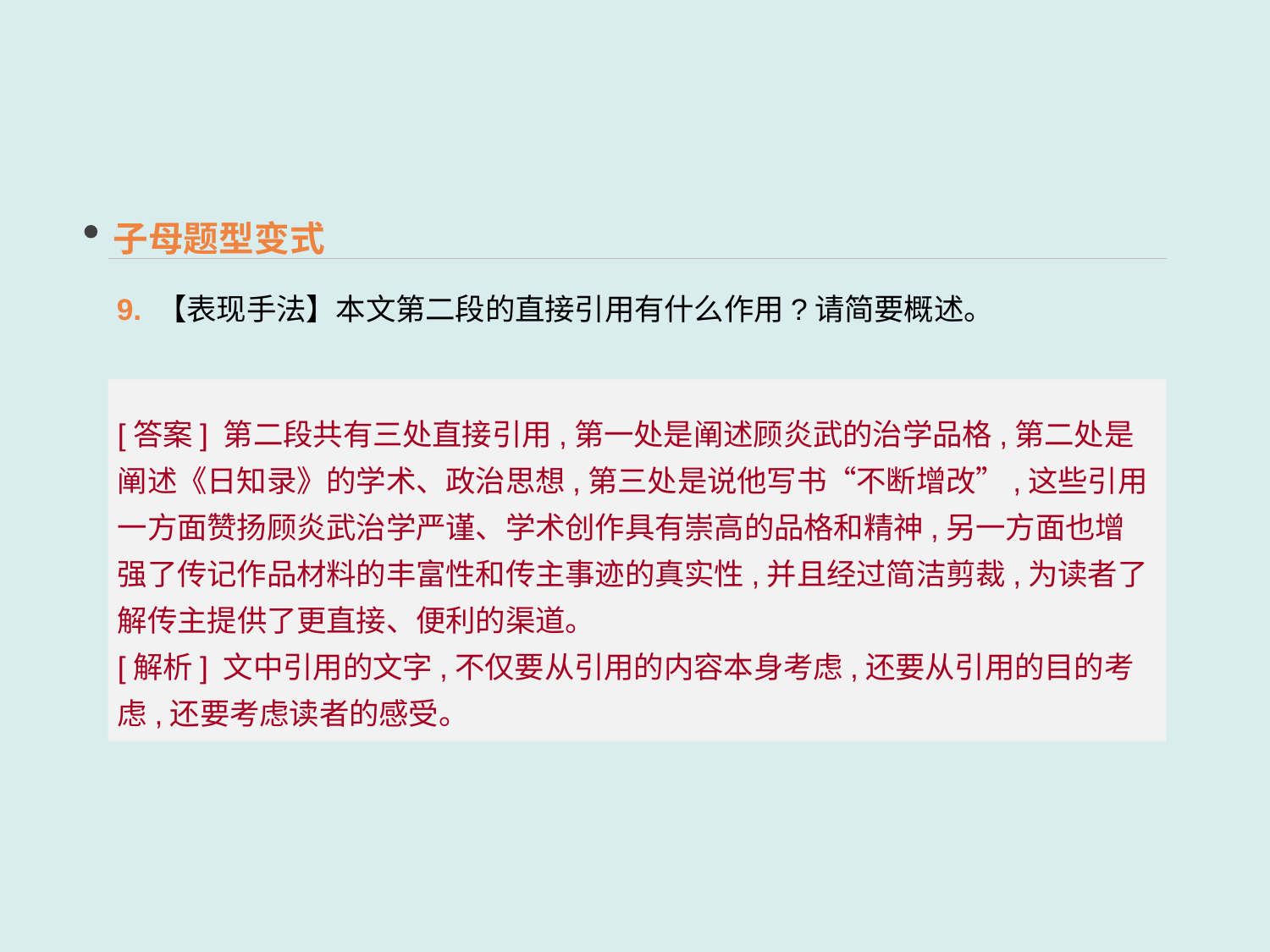

子母题型变式

9. 【表现手法】本文第二段的直接引用有什么作用?请简要概述。

[答案] 第二段共有三处直接引用,第一处是阐述顾炎武的治学品格,第二处是阐述《日知录》的学术、政治思想,第三处是说他写书“不断增改”,这些引用一方面赞扬顾炎武治学严谨、学术创作具有崇高的品格和精神,另一方面也增强了传记作品材料的丰富性和传主事迹的真实性,并且经过简洁剪裁,为读者了解传主提供了更直接、便利的渠道。
[解析] 文中引用的文字,不仅要从引用的内容本身考虑,还要从引用的目的考虑,还要考虑读者的感受。